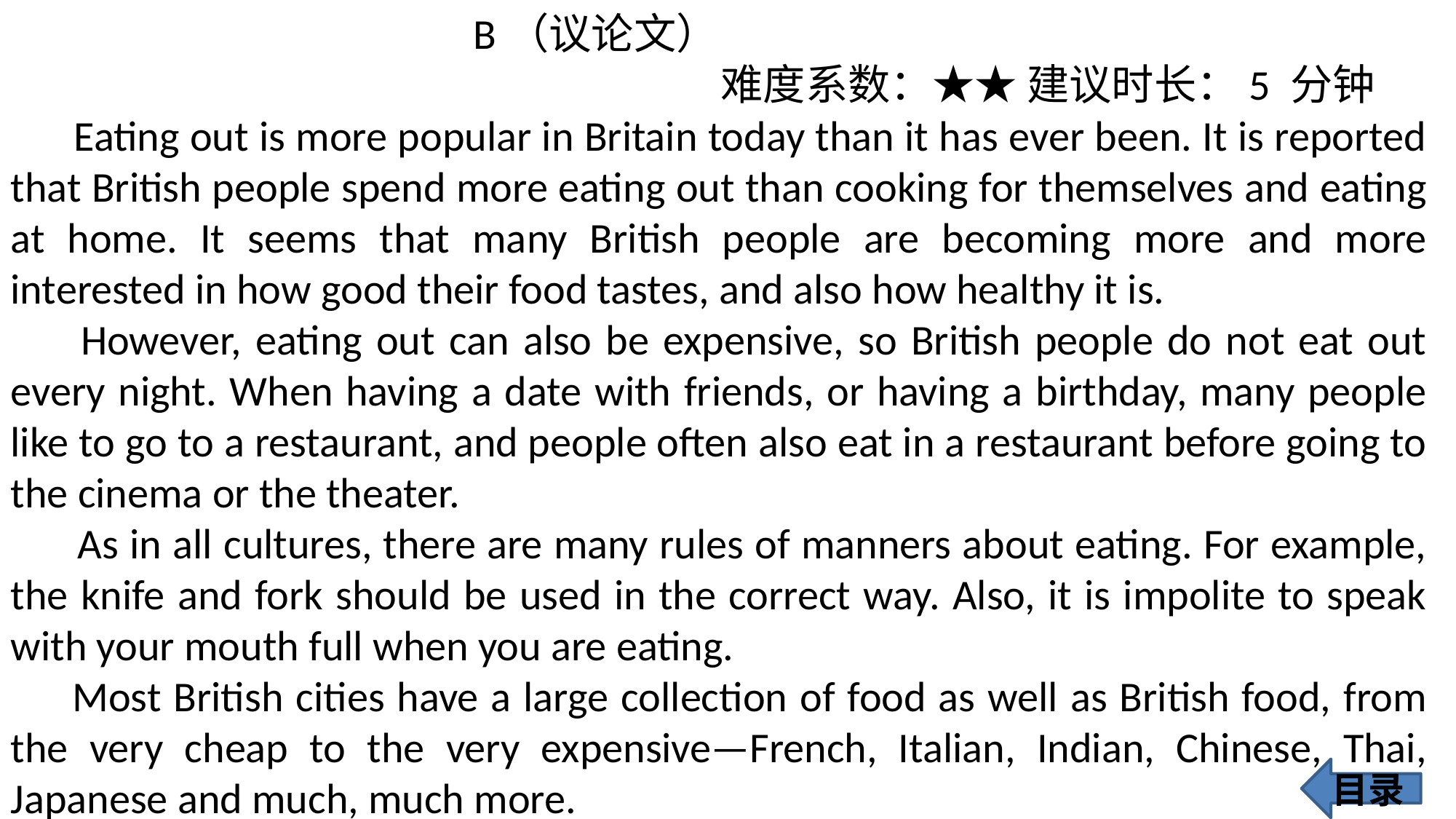

B（议论文）
                                                                          难度系数：★★ 建议时长：5 分钟
      Eating out is more popular in Britain today than it has ever been. It is reported that British people spend more eating out than cooking for themselves and eating at home. It seems that many British people are becoming more and more interested in how good their food tastes, and also how healthy it is.
     However, eating out can also be expensive, so British people do not eat out every night. When having a date with friends, or having a birthday, many people like to go to a restaurant, and people often also eat in a restaurant before going to the cinema or the theater.
      As in all cultures, there are many rules of manners about eating. For example, the knife and fork should be used in the correct way. Also, it is impolite to speak with your mouth full when you are eating.
     Most British cities have a large collection of food as well as British food, from the very cheap to the very expensive—French, Italian, Indian, Chinese, Thai, Japanese and much, much more.
250
目录